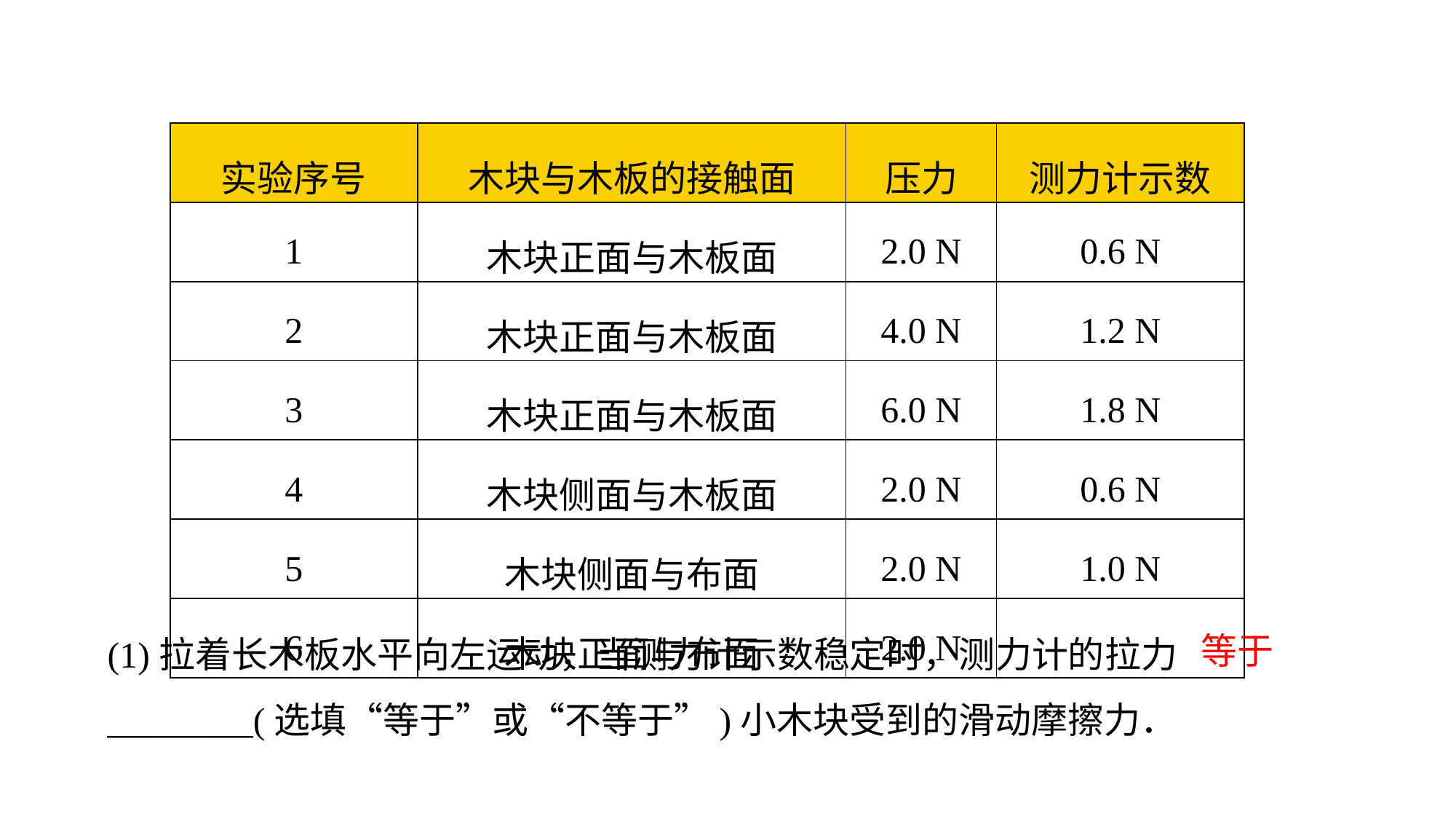

| 实验序号 | 木块与木板的接触面 | 压力 | 测力计示数 |
| --- | --- | --- | --- |
| 1 | 木块正面与木板面 | 2.0 N | 0.6 N |
| 2 | 木块正面与木板面 | 4.0 N | 1.2 N |
| 3 | 木块正面与木板面 | 6.0 N | 1.8 N |
| 4 | 木块侧面与木板面 | 2.0 N | 0.6 N |
| 5 | 木块侧面与布面 | 2.0 N | 1.0 N |
| 6 | 木块正面与布面 | 2.0 N |  |
(1)拉着长木板水平向左运动，当测力计示数稳定时，测力计的拉力________(选填“等于”或“不等于”)小木块受到的滑动摩擦力．
等于